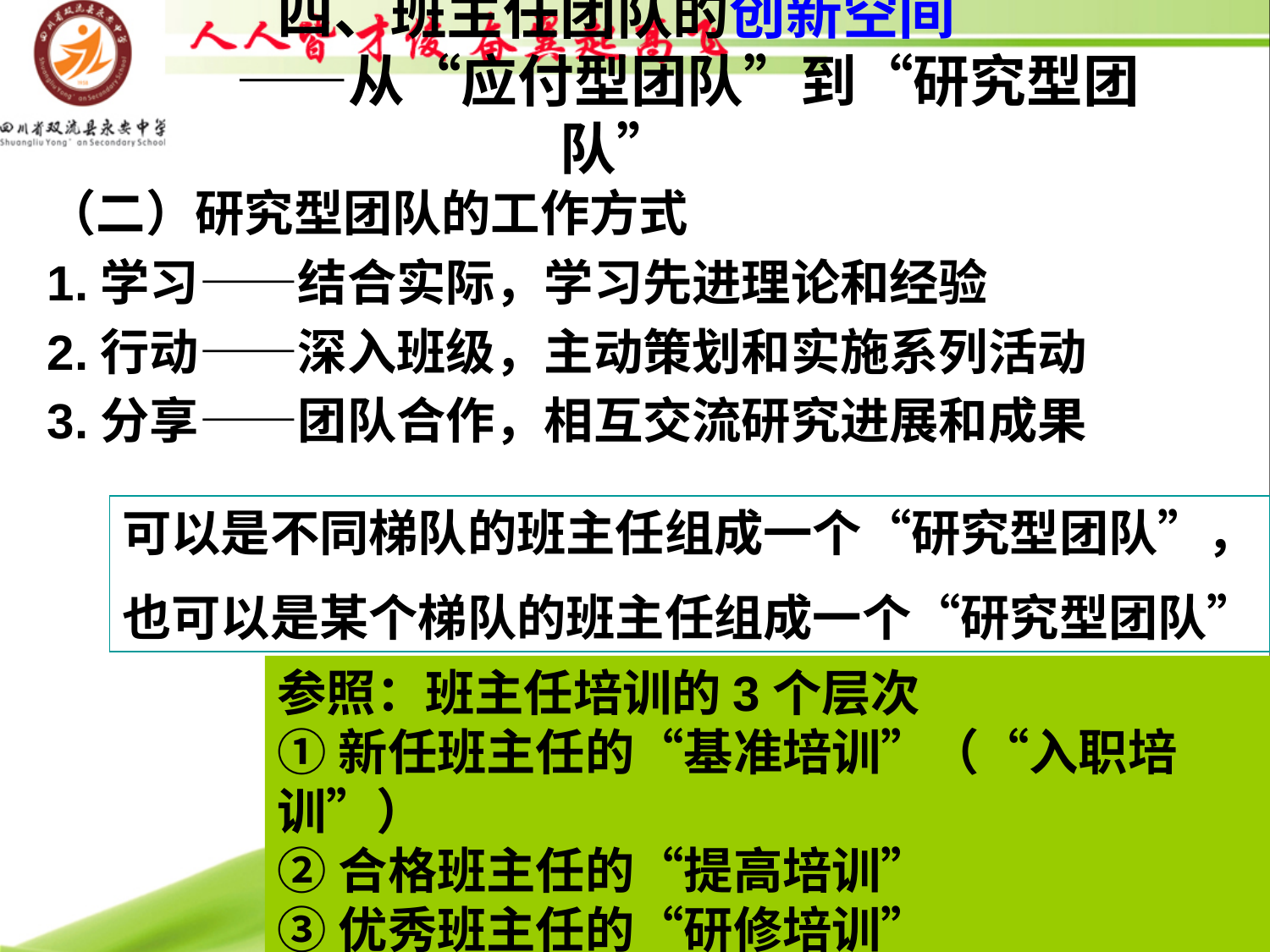

# 四、班主任团队的创新空间 ——从“应付型团队”到“研究型团队”
（二）研究型团队的工作方式
1.学习——结合实际，学习先进理论和经验
2.行动——深入班级，主动策划和实施系列活动
3.分享——团队合作，相互交流研究进展和成果
可以是不同梯队的班主任组成一个“研究型团队”，
也可以是某个梯队的班主任组成一个“研究型团队”
参照：班主任培训的3个层次
①新任班主任的“基准培训”（“入职培训”）
②合格班主任的“提高培训”
③优秀班主任的“研修培训”